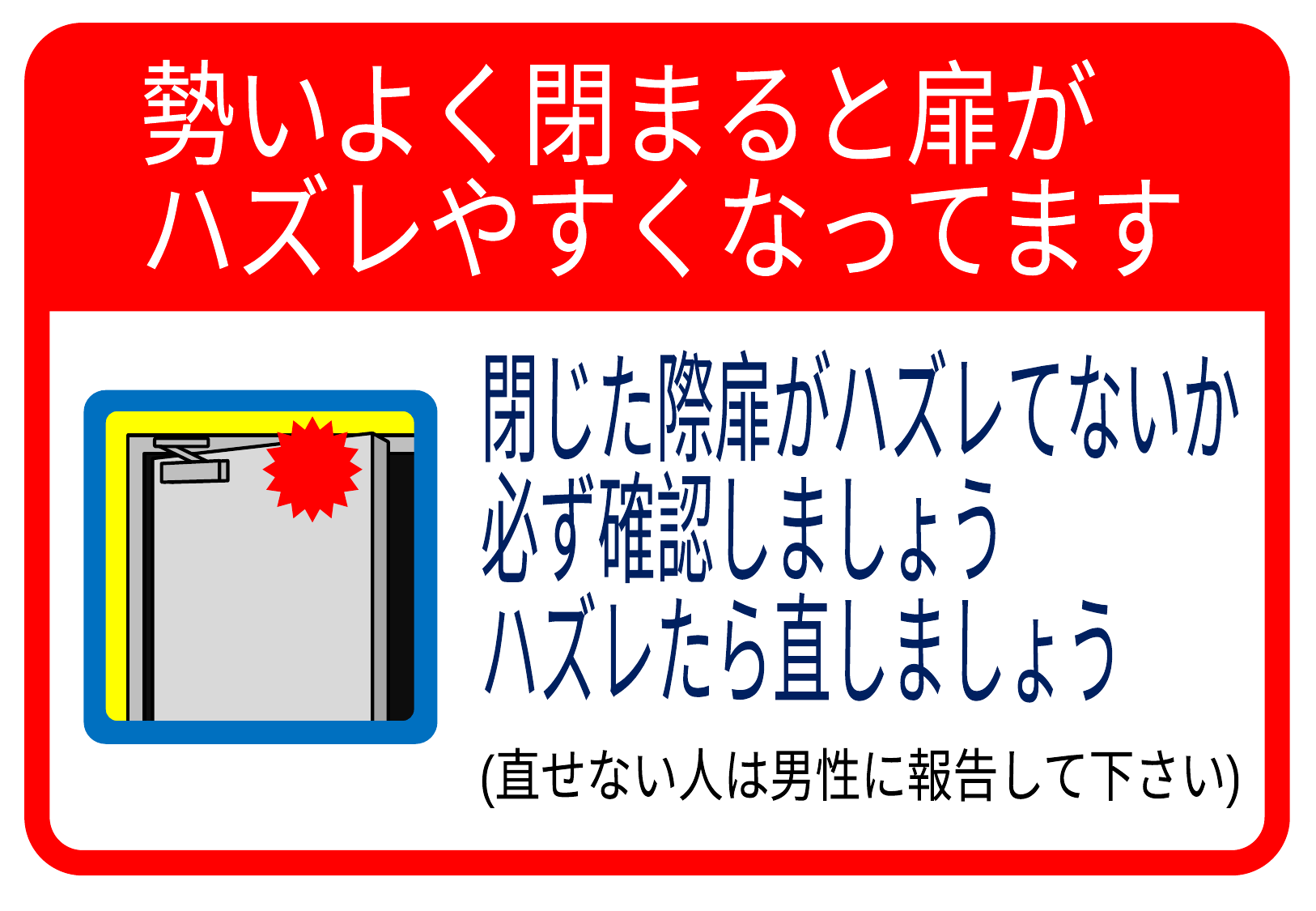

勢いよく閉まると扉が
ハズレやすくなってます
閉じた際扉がハズレてないか
必ず確認しましょう
ハズレたら直しましょう

(直せない人は男性に報告して下さい)